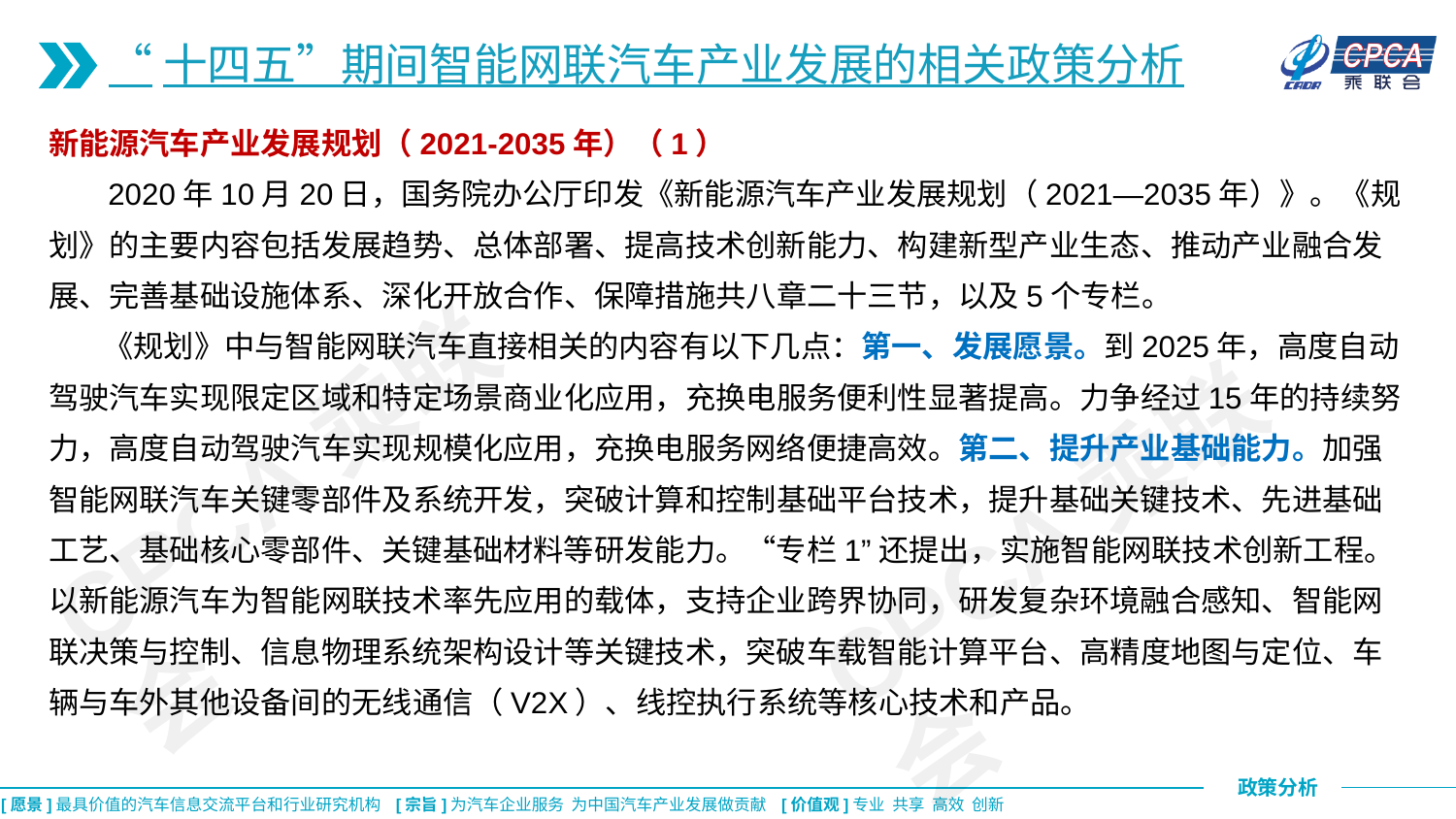

“十四五”期间智能网联汽车产业发展的相关政策分析
新能源汽车产业发展规划（2021-2035年）（1）
       2020年10月20日，国务院办公厅印发《新能源汽车产业发展规划（2021—2035年）》。《规划》的主要内容包括发展趋势、总体部署、提高技术创新能力、构建新型产业生态、推动产业融合发展、完善基础设施体系、深化开放合作、保障措施共八章二十三节，以及5个专栏。
       《规划》中与智能网联汽车直接相关的内容有以下几点：第一、发展愿景。到2025年，高度自动驾驶汽车实现限定区域和特定场景商业化应用，充换电服务便利性显著提高。力争经过15年的持续努力，高度自动驾驶汽车实现规模化应用，充换电服务网络便捷高效。第二、提升产业基础能力。加强智能网联汽车关键零部件及系统开发，突破计算和控制基础平台技术，提升基础关键技术、先进基础工艺、基础核心零部件、关键基础材料等研发能力。“专栏1”还提出，实施智能网联技术创新工程。以新能源汽车为智能网联技术率先应用的载体，支持企业跨界协同，研发复杂环境融合感知、智能网联决策与控制、信息物理系统架构设计等关键技术，突破车载智能计算平台、高精度地图与定位、车辆与车外其他设备间的无线通信（V2X）、线控执行系统等核心技术和产品。
CPCA乘联会
CPCA乘联会